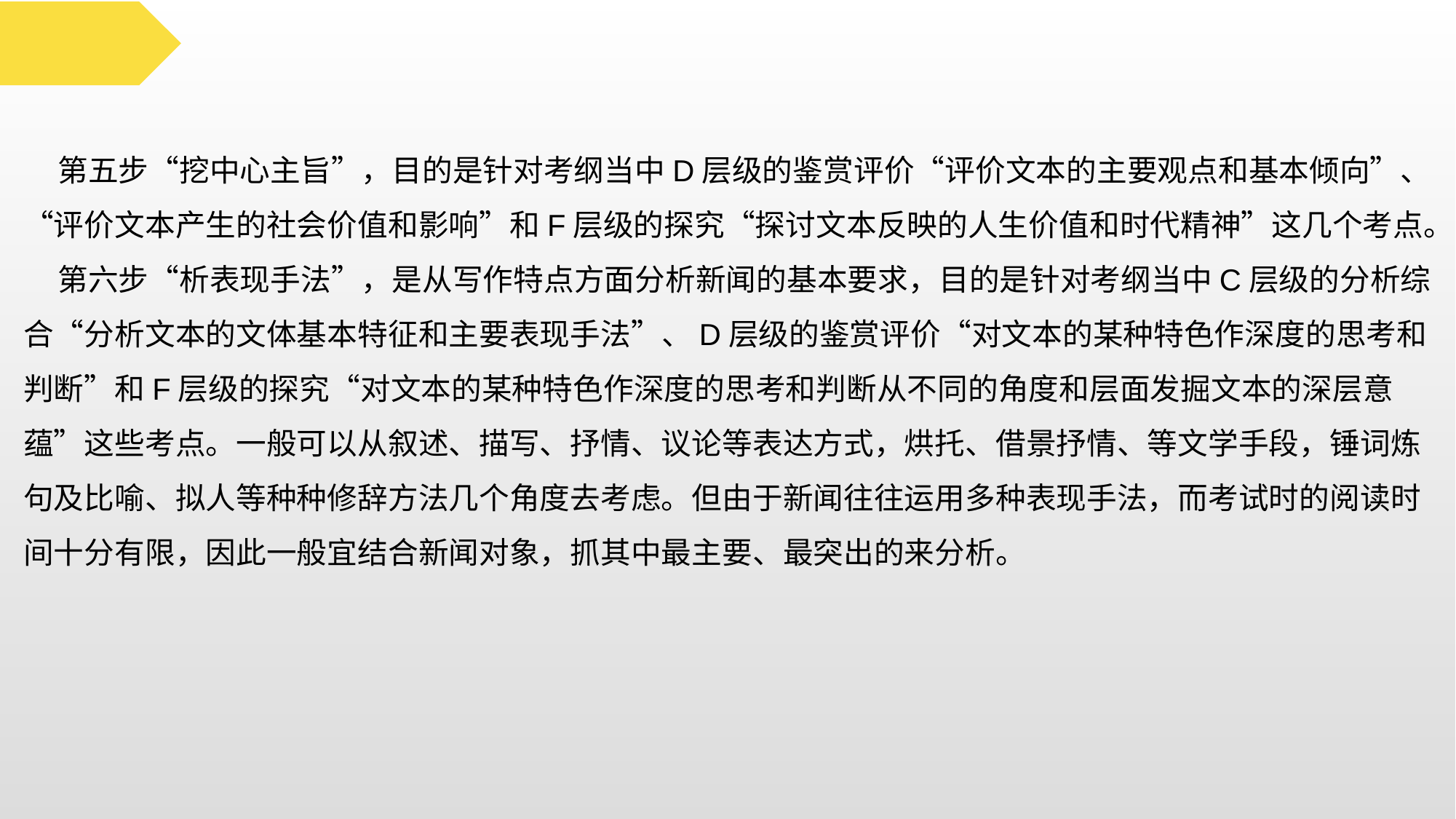

第五步“挖中心主旨”，目的是针对考纲当中D层级的鉴赏评价“评价文本的主要观点和基本倾向”、“评价文本产生的社会价值和影响”和F层级的探究“探讨文本反映的人生价值和时代精神”这几个考点。
    第六步“析表现手法”，是从写作特点方面分析新闻的基本要求，目的是针对考纲当中C层级的分析综合“分析文本的文体基本特征和主要表现手法”、D层级的鉴赏评价“对文本的某种特色作深度的思考和判断”和F层级的探究“对文本的某种特色作深度的思考和判断从不同的角度和层面发掘文本的深层意蕴”这些考点。一般可以从叙述、描写、抒情、议论等表达方式，烘托、借景抒情、等文学手段，锤词炼句及比喻、拟人等种种修辞方法几个角度去考虑。但由于新闻往往运用多种表现手法，而考试时的阅读时间十分有限，因此一般宜结合新闻对象，抓其中最主要、最突出的来分析。